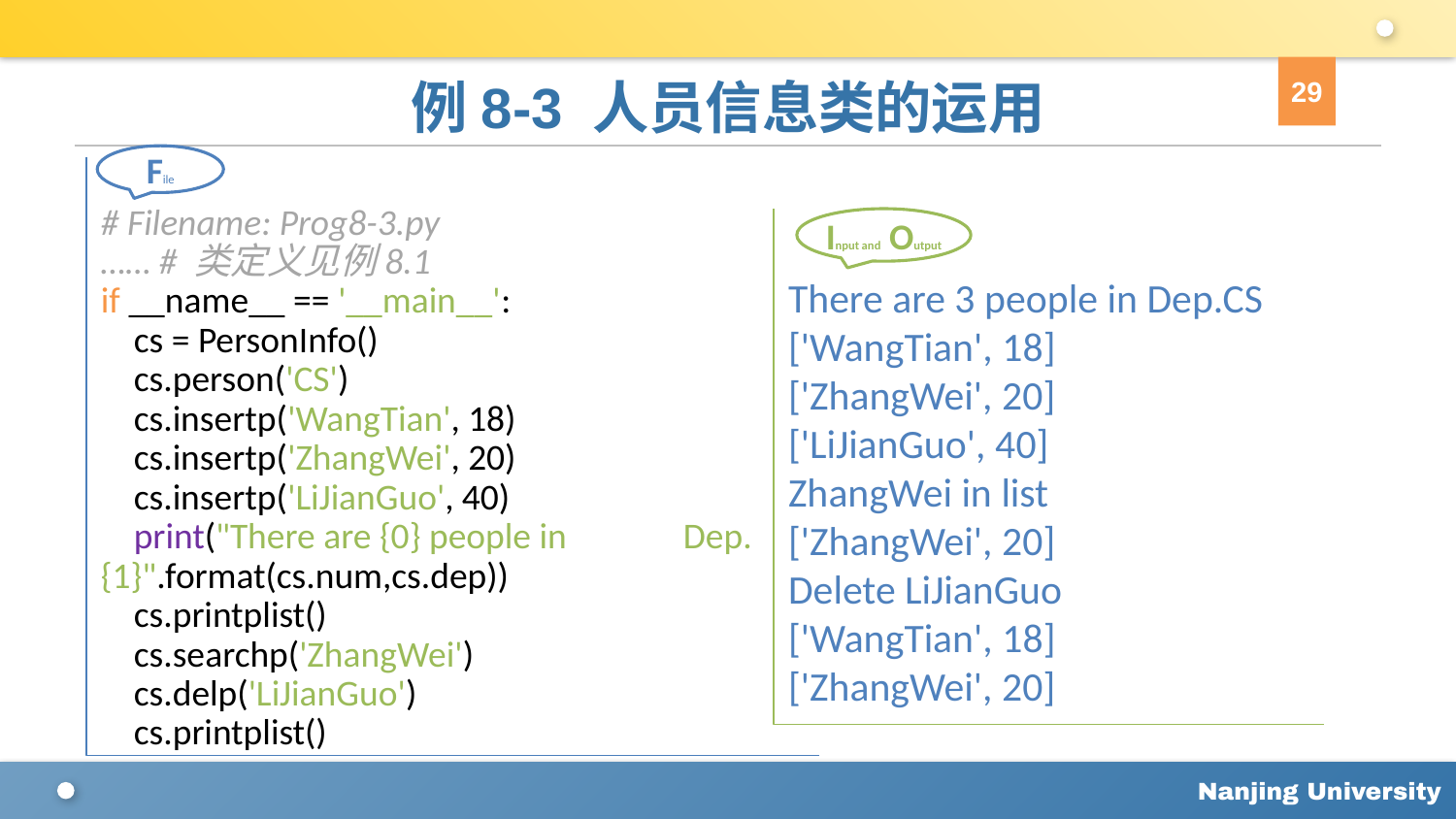

29
# 例8-3 人员信息类的运用
File

# Filename: Prog8-3.py
…… # 类定义见例8.1
if __name__ == '__main__':
    cs = PersonInfo()
    cs.person('CS')
    cs.insertp('WangTian', 18)
    cs.insertp('ZhangWei', 20)
    cs.insertp('LiJianGuo', 40)
    print("There are {0} people in  	Dep.{1}".format(cs.num,cs.dep))
    cs.printplist()
    cs.searchp('ZhangWei')
    cs.delp('LiJianGuo')
    cs.printplist()

There are 3 people in Dep.CS
['WangTian', 18]
['ZhangWei', 20]
['LiJianGuo', 40]
ZhangWei in list
['ZhangWei', 20]
Delete LiJianGuo
['WangTian', 18]
['ZhangWei', 20]
Input and Output